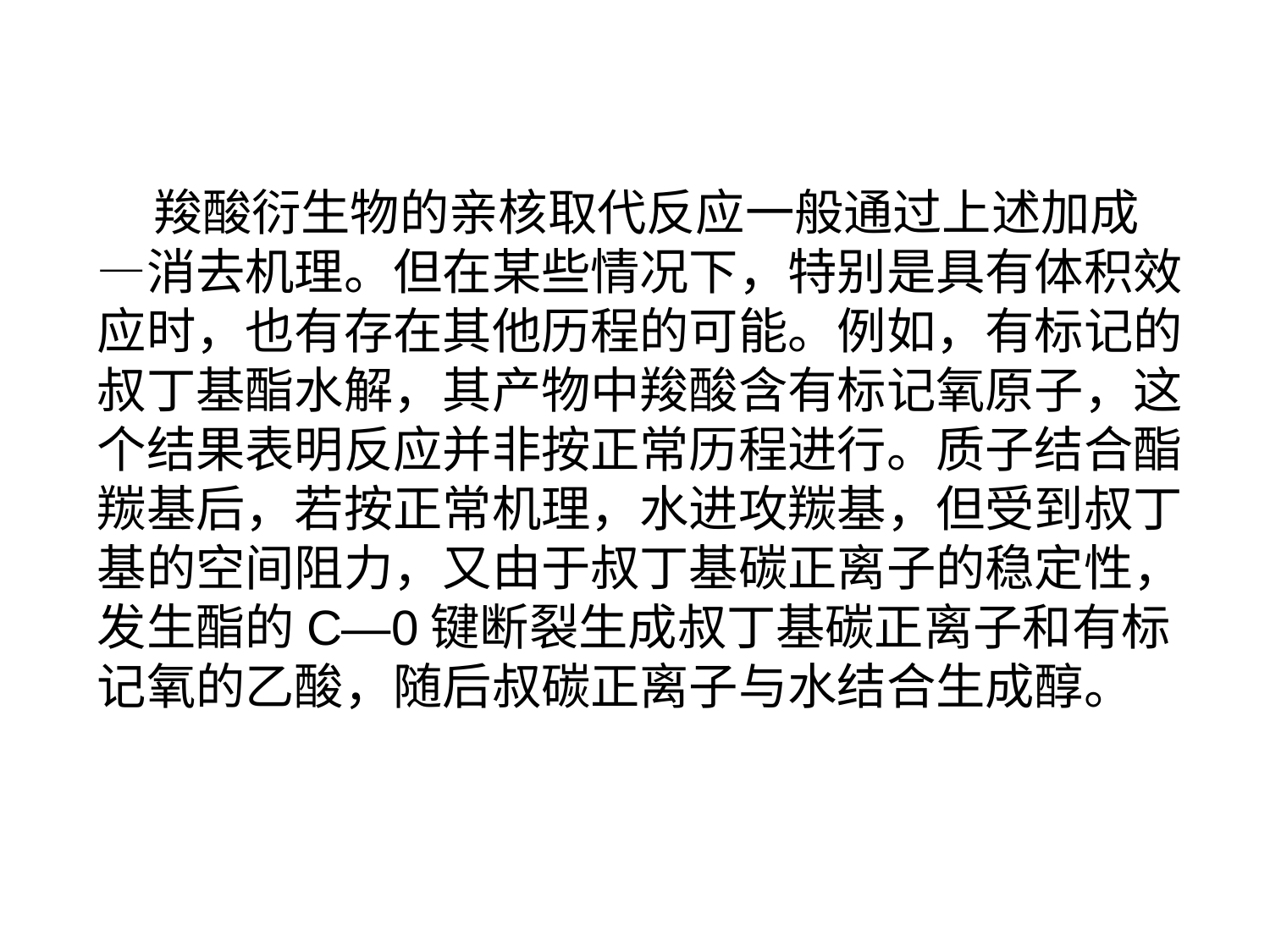

羧酸衍生物的亲核取代反应一般通过上述加成—消去机理。但在某些情况下，特别是具有体积效应时，也有存在其他历程的可能。例如，有标记的叔丁基酯水解，其产物中羧酸含有标记氧原子，这个结果表明反应并非按正常历程进行。质子结合酯羰基后，若按正常机理，水进攻羰基，但受到叔丁基的空间阻力，又由于叔丁基碳正离子的稳定性，发生酯的C—0键断裂生成叔丁基碳正离子和有标记氧的乙酸，随后叔碳正离子与水结合生成醇。